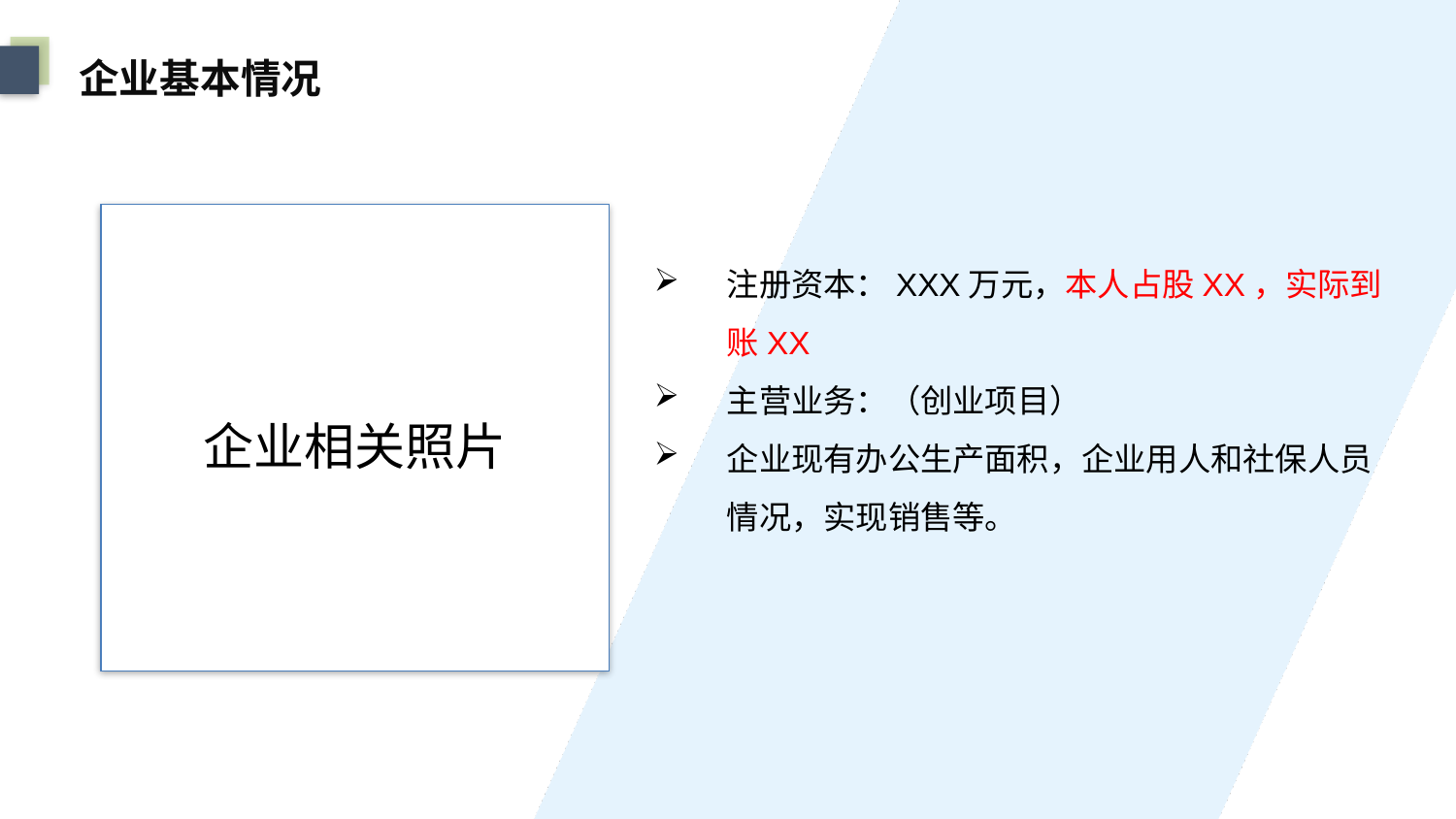

企业基本情况

注册资本：XXX万元，本人占股XX，实际到账XX
主营业务：（创业项目）
企业现有办公生产面积，企业用人和社保人员情况，实现销售等。
企业相关照片